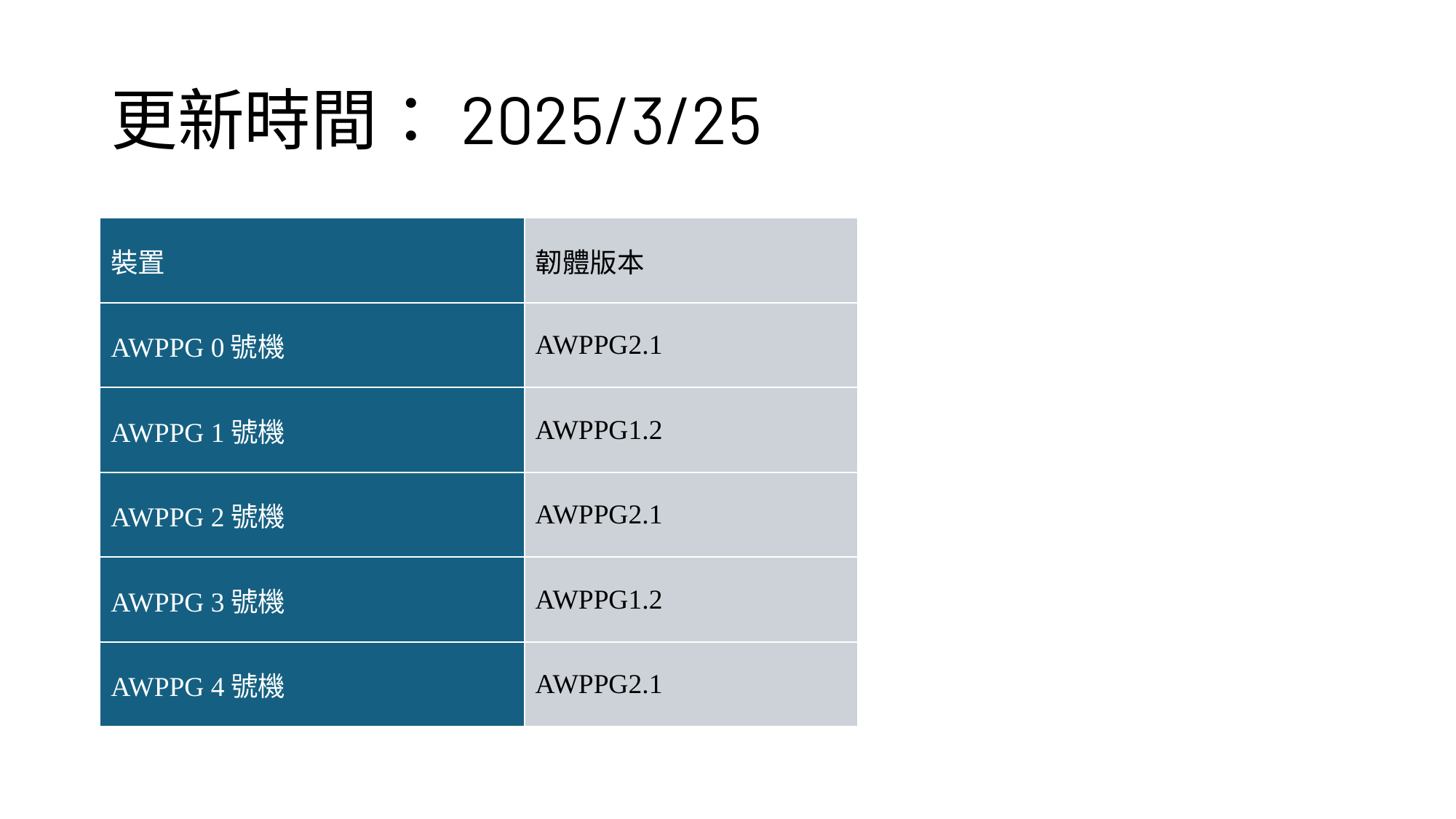

# 更新時間：2025/3/25
| 裝置 | 韌體版本 |
| --- | --- |
| AWPPG 0號機 | AWPPG2.1 |
| AWPPG 1號機 | AWPPG1.2 |
| AWPPG 2號機 | AWPPG2.1 |
| AWPPG 3號機 | AWPPG1.2 |
| AWPPG 4號機 | AWPPG2.1 |